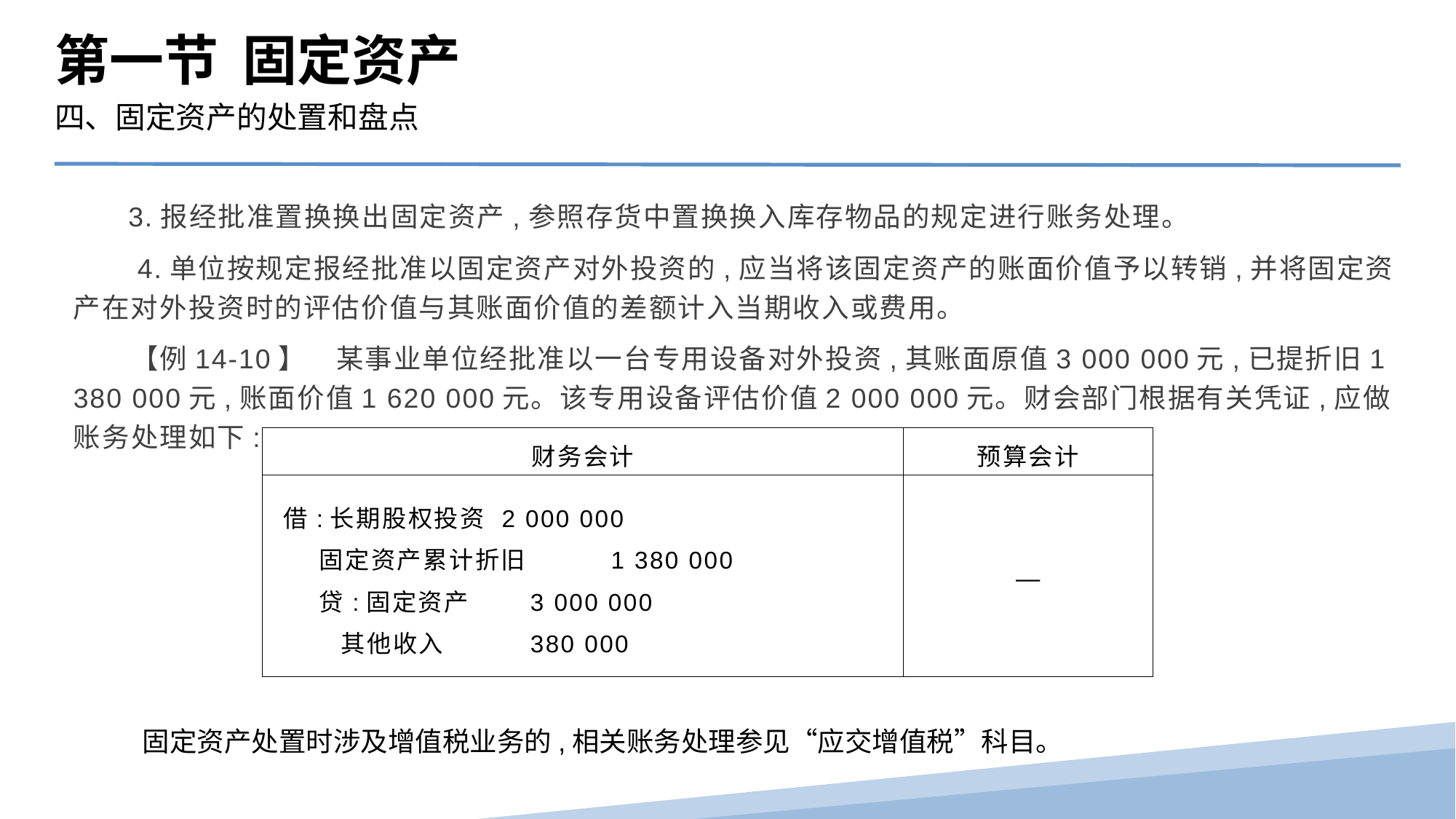

第一节  固定资产
四、固定资产的处置和盘点
      3.报经批准置换换出固定资产,参照存货中置换换入库存物品的规定进行账务处理。
　　4.单位按规定报经批准以固定资产对外投资的,应当将该固定资产的账面价值予以转销,并将固定资产在对外投资时的评估价值与其账面价值的差额计入当期收入或费用。
　　【例14-10】　某事业单位经批准以一台专用设备对外投资,其账面原值3 000 000元,已提折旧1 380 000元,账面价值1 620 000元。该专用设备评估价值2 000 000元。财会部门根据有关凭证,应做账务处理如下:
| 财务会计 | 预算会计 |
| --- | --- |
| 借:长期股权投资 2 000 000 固定资产累计折旧 1 380 000 贷:固定资产 3 000 000 其他收入 380 000 | — |
固定资产处置时涉及增值税业务的,相关账务处理参见“应交增值税”科目。